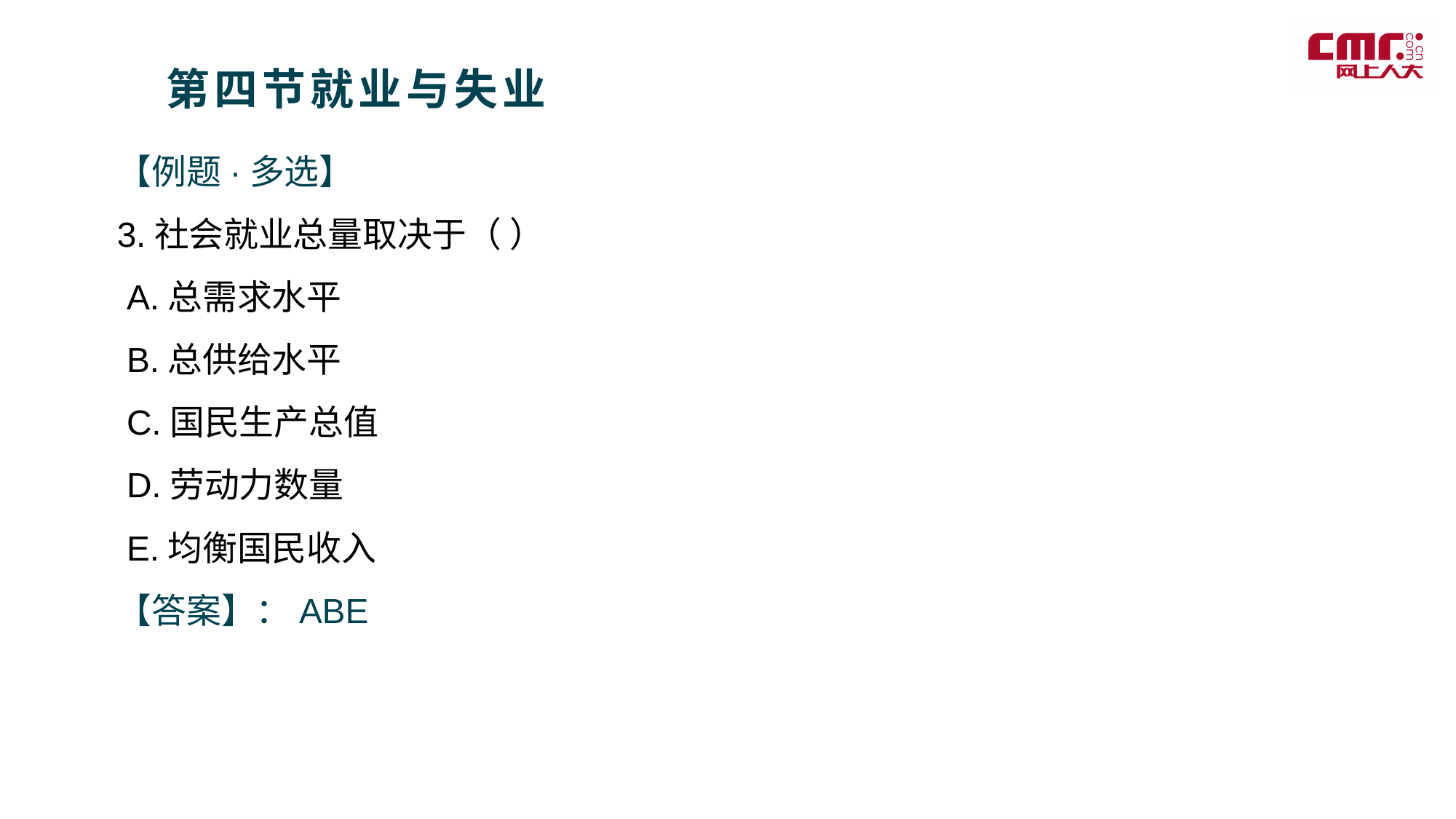

第四节就业与失业
【例题·多选】
3.社会就业总量取决于（ ）
 A.总需求水平
 B.总供给水平
 C.国民生产总值
 D.劳动力数量
 E.均衡国民收入
【答案】：ABE